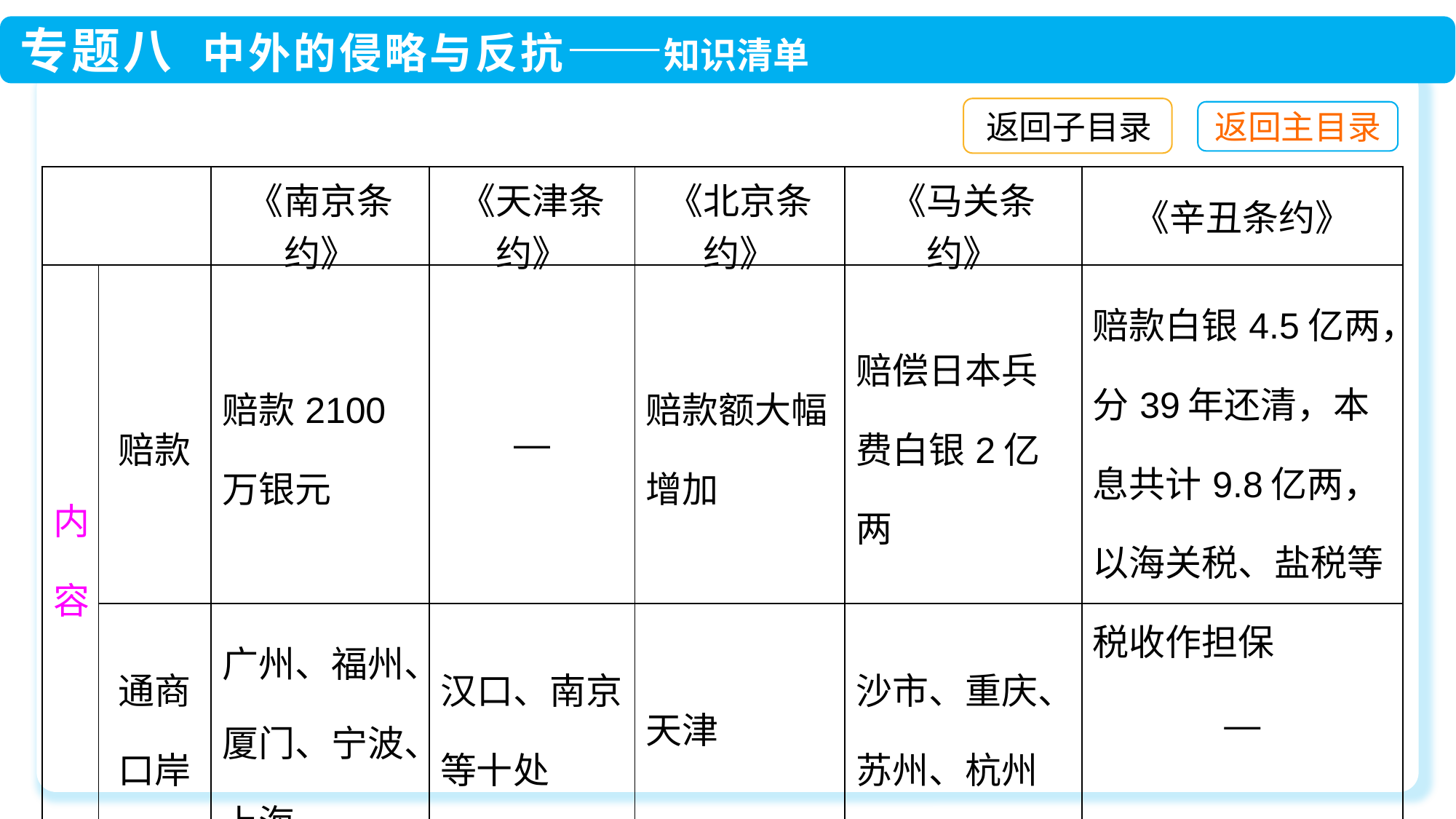

返回子目录
|  |  | 《南京条约》 | 《天津条约》 | 《北京条约》 | 《马关条约》 | 《辛丑条约》 |
| --- | --- | --- | --- | --- | --- | --- |
| 内容 | 赔款 | 赔款2100万银元 | — | 赔款额大幅增加 | 赔偿日本兵费白银2亿两 | 赔款白银4.5亿两，分39年还清，本息共计9.8亿两，以海关税、盐税等税收作担保 |
|  | 通商口岸 | 广州、福州、厦门、宁波、上海 | 汉口、南京等十处 | 天津 | 沙市、重庆、苏州、杭州 | — |